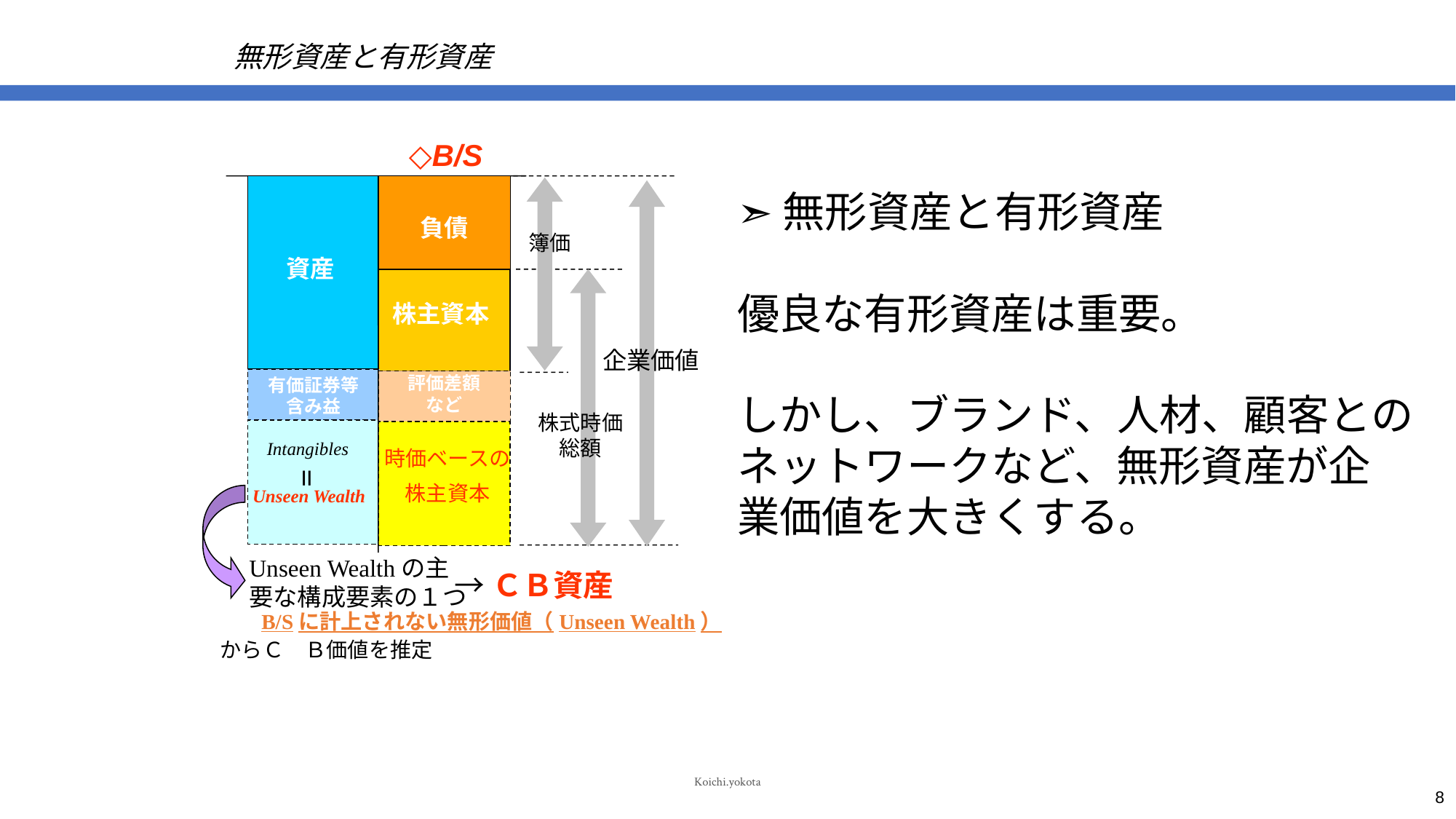

Koichi.yokota
# 無形資産と有形資産
◇B/S

➣無形資産と有形資産

優良な有形資産は重要。

しかし、ブランド、人材、顧客との
ネットワークなど、無形資産が企
業価値を大きくする。

負債
簿価
資産

株主資本
企業価値
評価差額など
有価証券等含み益

株式時価総額

Intangibles
時価ベースの
株主資本
=
Unseen Wealth

Unseen Wealthの主要な構成要素の１つ
→ＣＢ資産
　B/Sに計上されない無形価値（Unseen Wealth）からＣ　Ｂ価値を推定
8